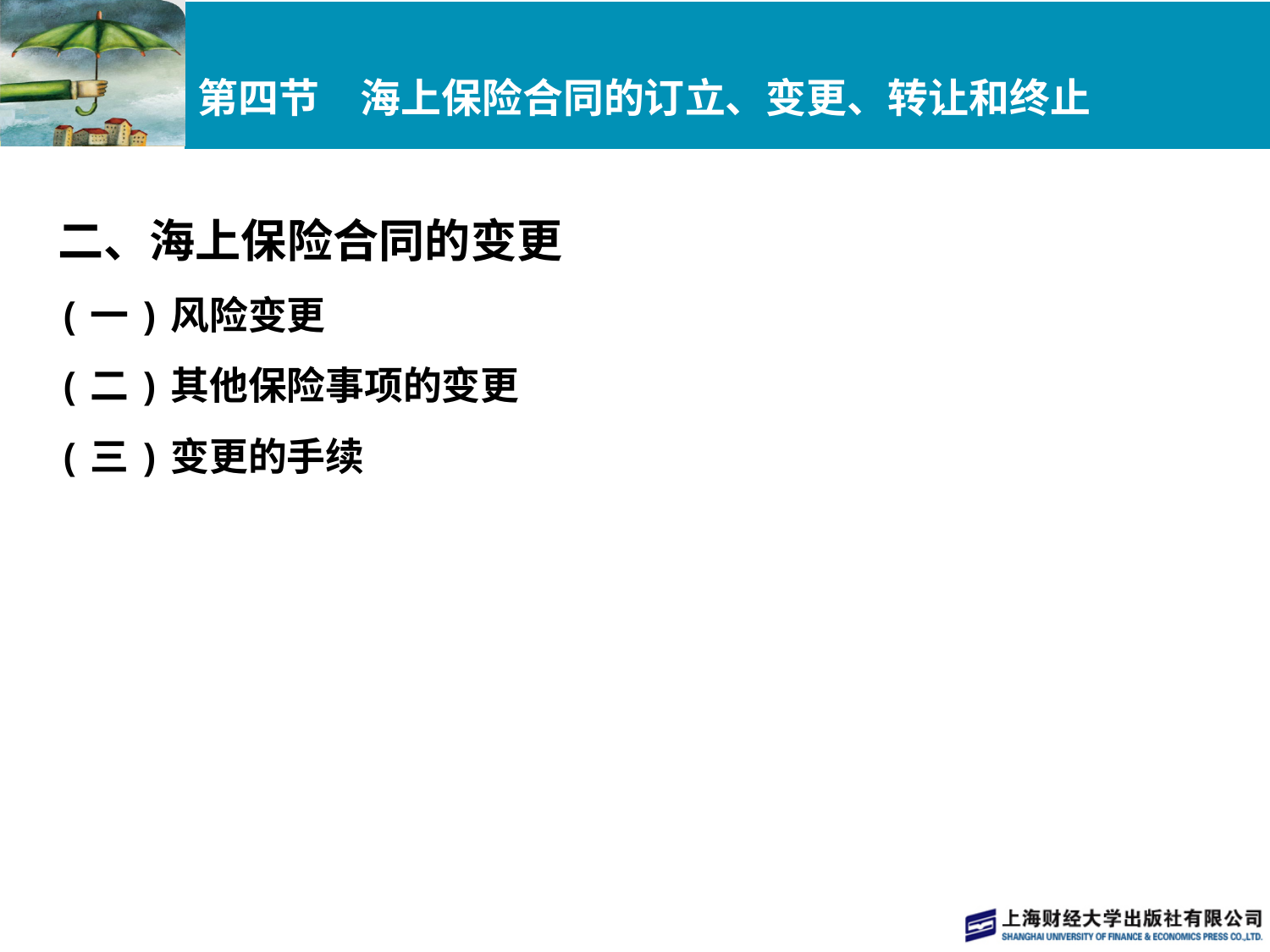

# 第四节　海上保险合同的订立、变更、转让和终止
二、海上保险合同的变更
(一)风险变更
(二)其他保险事项的变更
(三)变更的手续